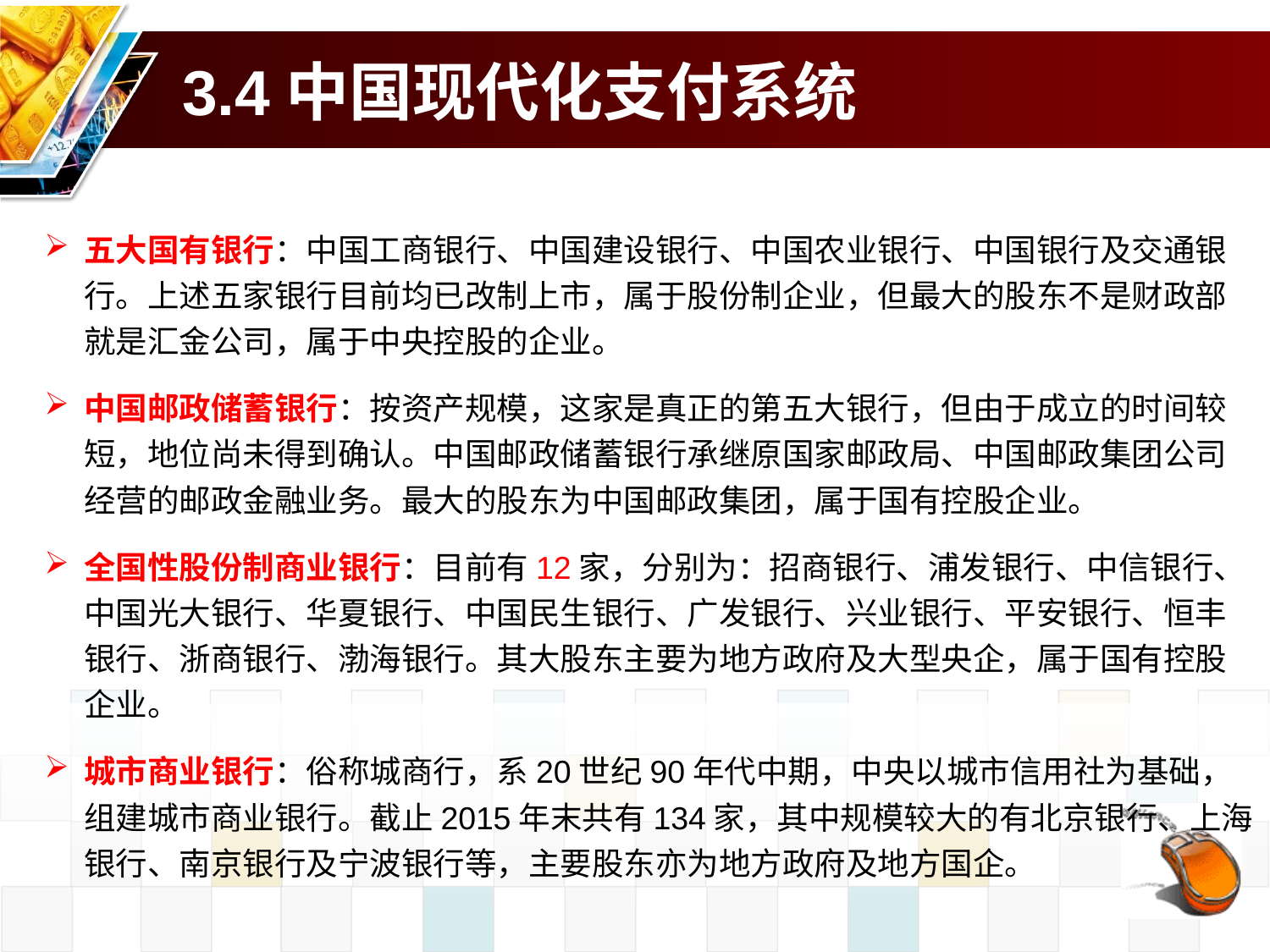

# 3.4中国现代化支付系统
五大国有银行：中国工商银行、中国建设银行、中国农业银行、中国银行及交通银行。上述五家银行目前均已改制上市，属于股份制企业，但最大的股东不是财政部就是汇金公司，属于中央控股的企业。
中国邮政储蓄银行：按资产规模，这家是真正的第五大银行，但由于成立的时间较短，地位尚未得到确认。中国邮政储蓄银行承继原国家邮政局、中国邮政集团公司经营的邮政金融业务。最大的股东为中国邮政集团，属于国有控股企业。
全国性股份制商业银行：目前有12家，分别为：招商银行、浦发银行、中信银行、中国光大银行、华夏银行、中国民生银行、广发银行、兴业银行、平安银行、恒丰银行、浙商银行、渤海银行。其大股东主要为地方政府及大型央企，属于国有控股企业。
城市商业银行：俗称城商行，系20世纪90年代中期，中央以城市信用社为基础，组建城市商业银行。截止2015年末共有134家，其中规模较大的有北京银行、上海银行、南京银行及宁波银行等，主要股东亦为地方政府及地方国企。